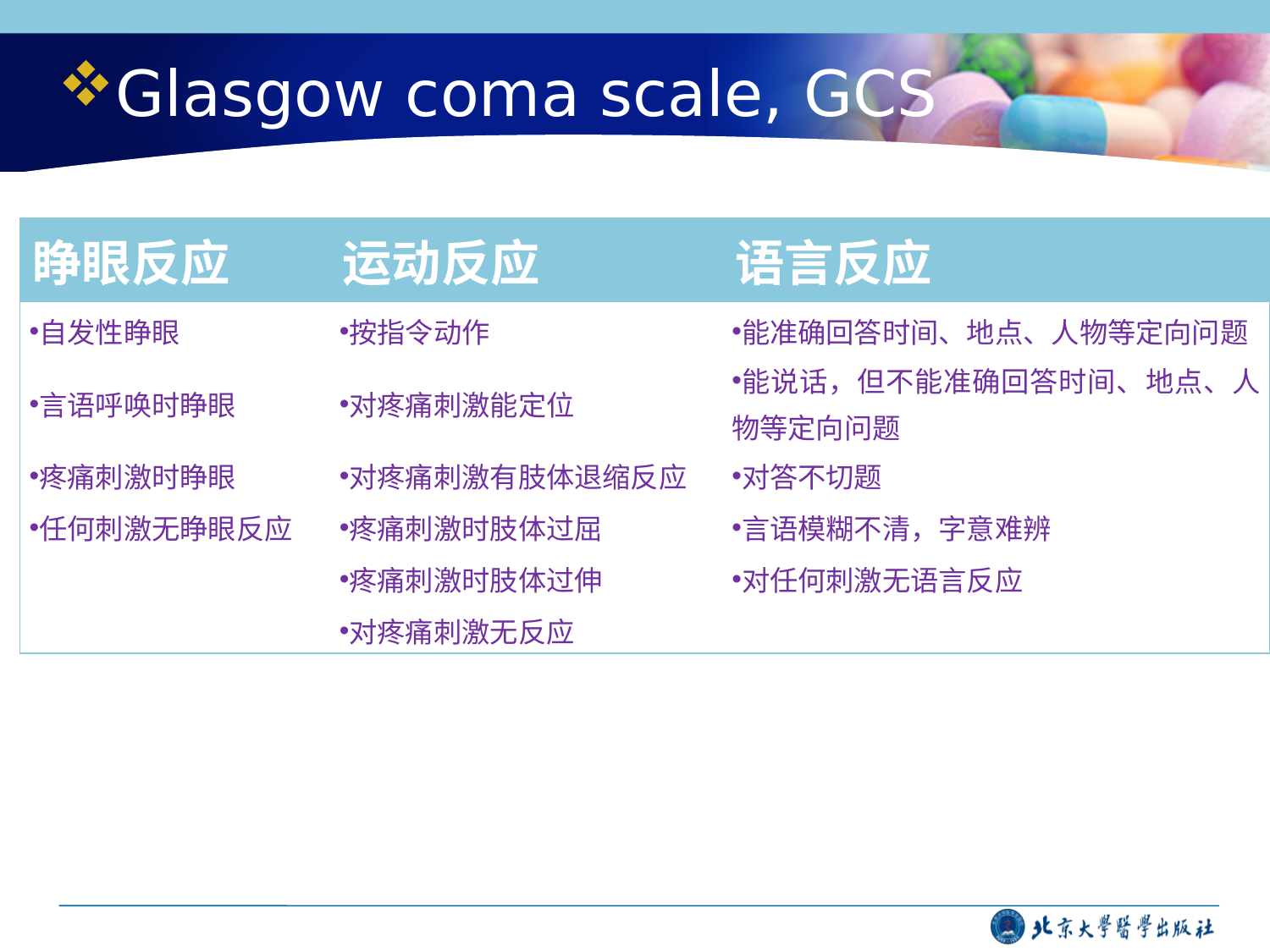

Glasgow coma scale, GCS
| 睁眼反应 | 运动反应 | 语言反应 |
| --- | --- | --- |
| 自发性睁眼 | 按指令动作 | 能准确回答时间、地点、人物等定向问题 |
| 言语呼唤时睁眼 | 对疼痛刺激能定位 | 能说话，但不能准确回答时间、地点、人物等定向问题 |
| 疼痛刺激时睁眼 | 对疼痛刺激有肢体退缩反应 | 对答不切题 |
| 任何刺激无睁眼反应 | 疼痛刺激时肢体过屈 | 言语模糊不清，字意难辨 |
|  | 疼痛刺激时肢体过伸 | 对任何刺激无语言反应 |
|  | 对疼痛刺激无反应 |  |